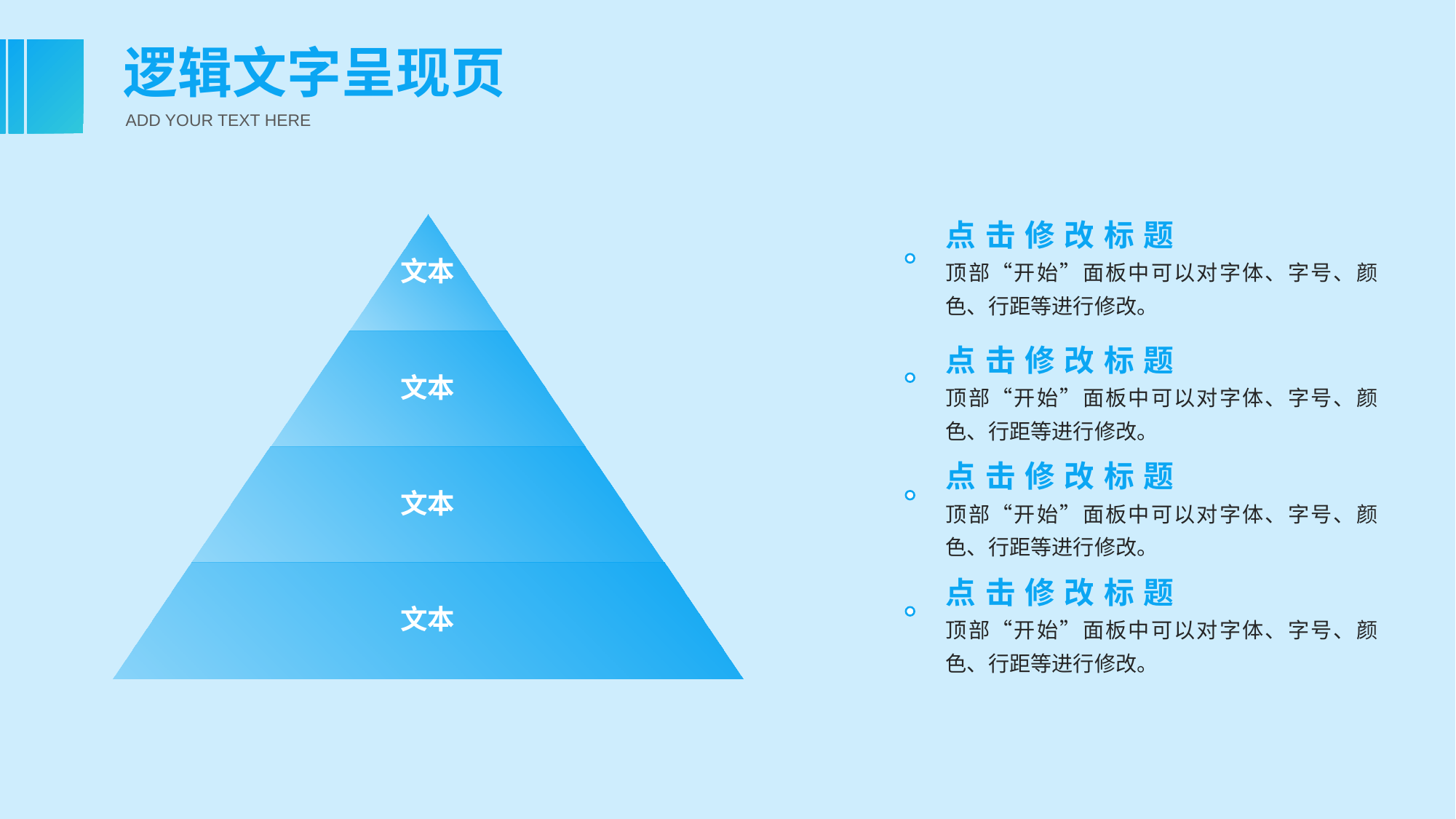

逻辑文字呈现页
ADD YOUR TEXT HERE
点击修改标题
顶部“开始”面板中可以对字体、字号、颜色、行距等进行修改。

文本
文本
文本
文本
点击修改标题
顶部“开始”面板中可以对字体、字号、颜色、行距等进行修改。

点击修改标题
顶部“开始”面板中可以对字体、字号、颜色、行距等进行修改。

点击修改标题
顶部“开始”面板中可以对字体、字号、颜色、行距等进行修改。